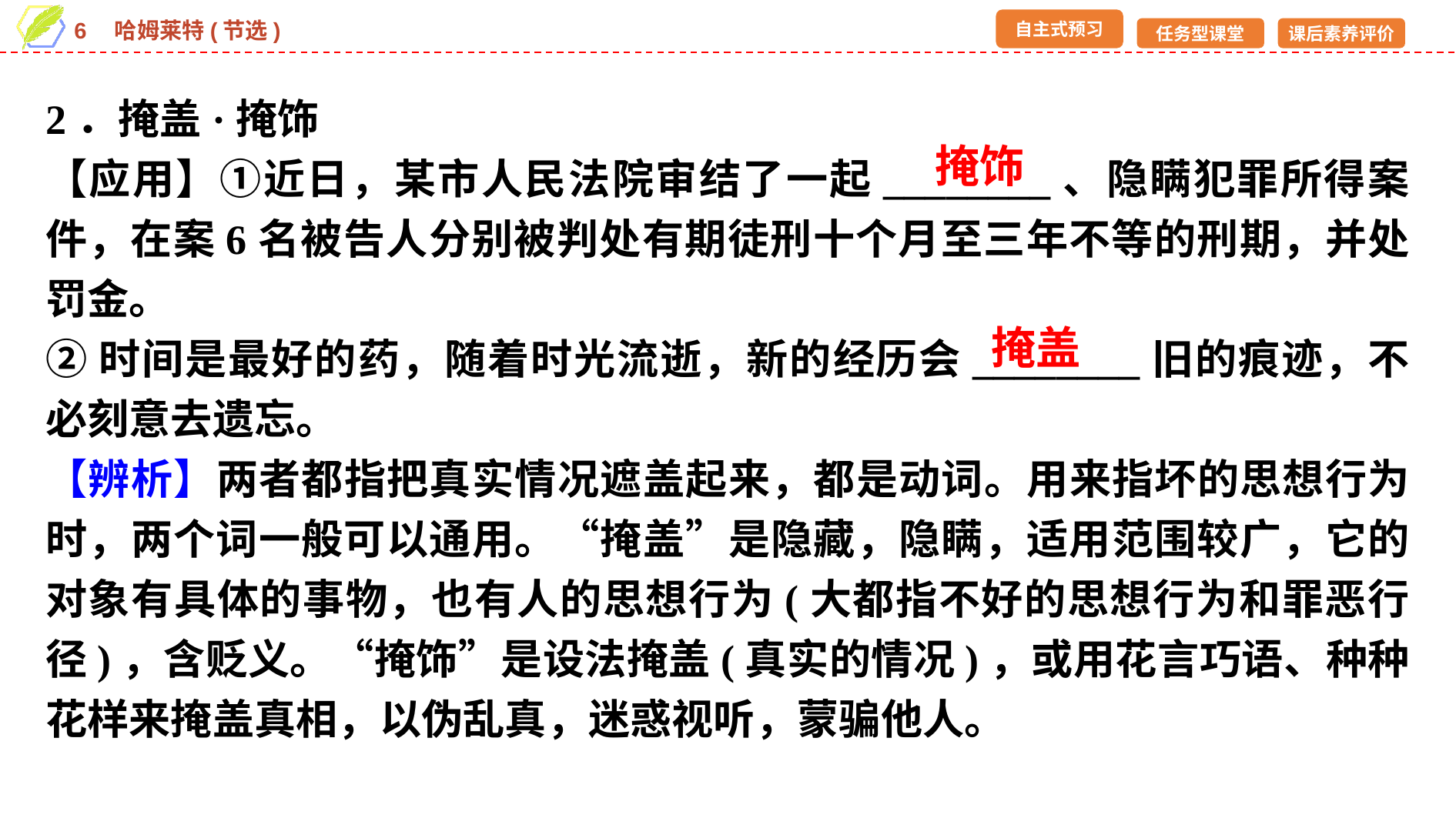

2．掩盖·掩饰
【应用】①近日，某市人民法院审结了一起________、隐瞒犯罪所得案件，在案6名被告人分别被判处有期徒刑十个月至三年不等的刑期，并处罚金。
②时间是最好的药，随着时光流逝，新的经历会________旧的痕迹，不必刻意去遗忘。
【辨析】两者都指把真实情况遮盖起来，都是动词。用来指坏的思想行为时，两个词一般可以通用。“掩盖”是隐藏，隐瞒，适用范围较广，它的对象有具体的事物，也有人的思想行为(大都指不好的思想行为和罪恶行径)，含贬义。“掩饰”是设法掩盖(真实的情况)，或用花言巧语、种种花样来掩盖真相，以伪乱真，迷惑视听，蒙骗他人。
掩饰
掩盖